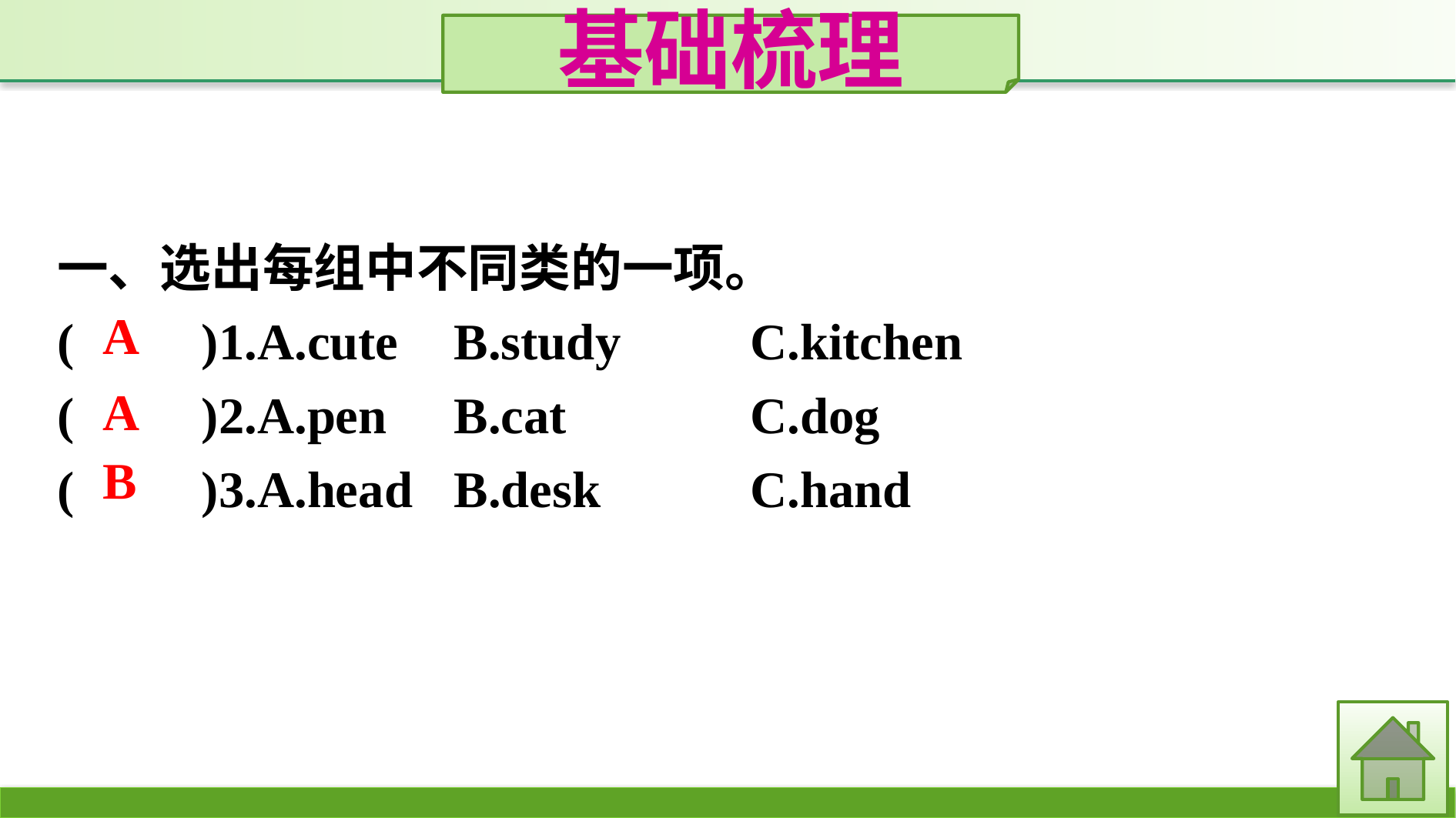

基础梳理
一、选出每组中不同类的一项。
(　　)1.A.cute	B.study		C.kitchen
(　　)2.A.pen	B.cat			C.dog
(　　)3.A.head	B.desk		C.hand
A
A
B